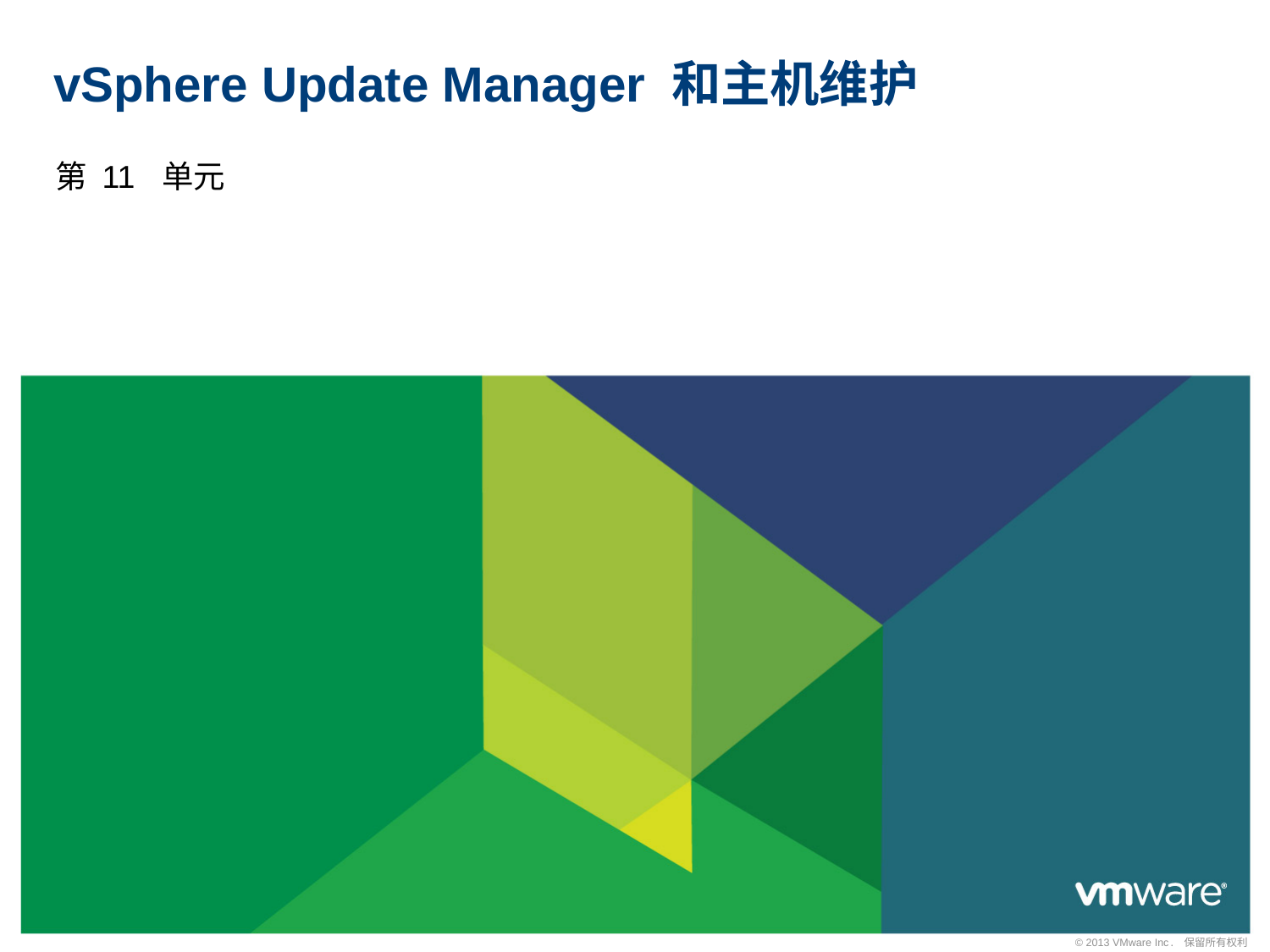

# vSphere Update Manager 和主机维护
第 11 单元